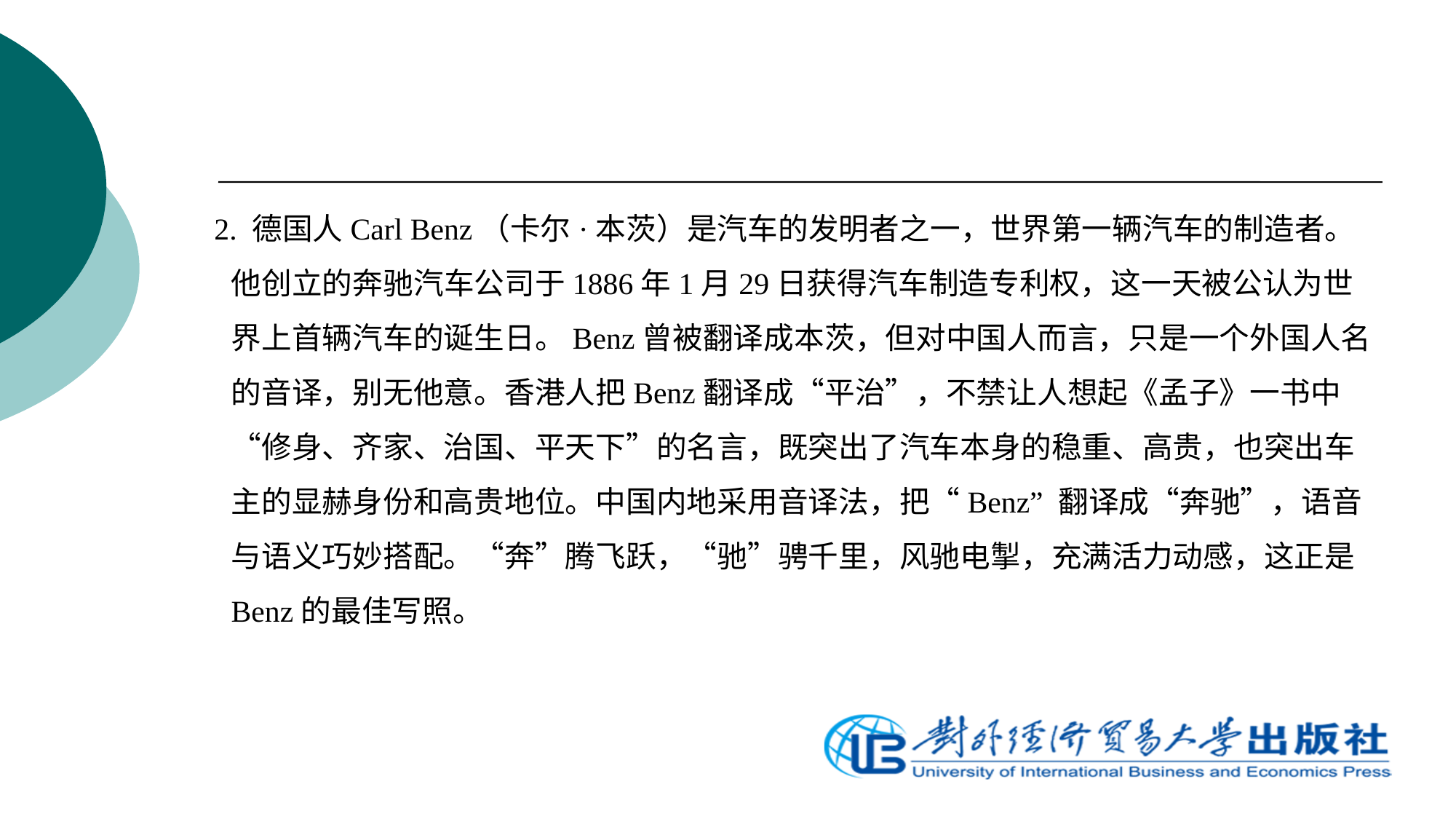

2. 德国人Carl Benz（卡尔·本茨）是汽车的发明者之一，世界第一辆汽车的制造者。他创立的奔驰汽车公司于1886年1月29日获得汽车制造专利权，这一天被公认为世界上首辆汽车的诞生日。Benz曾被翻译成本茨，但对中国人而言，只是一个外国人名的音译，别无他意。香港人把Benz翻译成“平治”，不禁让人想起《孟子》一书中“修身、齐家、治国、平天下”的名言，既突出了汽车本身的稳重、高贵，也突出车主的显赫身份和高贵地位。中国内地采用音译法，把“Benz” 翻译成“奔驰”，语音与语义巧妙搭配。“奔”腾飞跃，“驰”骋千里，风驰电掣，充满活力动感，这正是Benz的最佳写照。